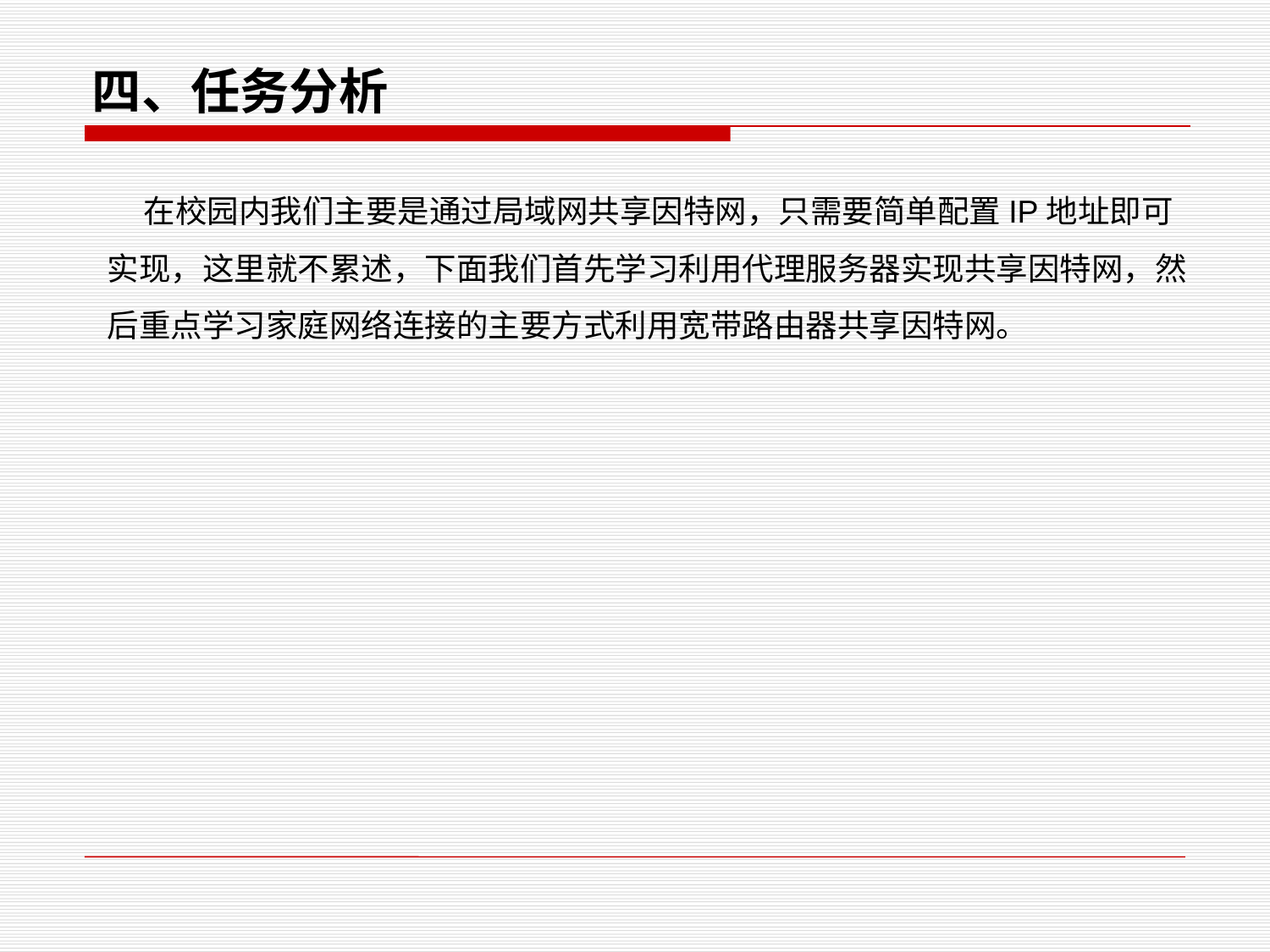

四、任务分析
    在校园内我们主要是通过局域网共享因特网，只需要简单配置IP地址即可实现，这里就不累述，下面我们首先学习利用代理服务器实现共享因特网，然后重点学习家庭网络连接的主要方式利用宽带路由器共享因特网。
28